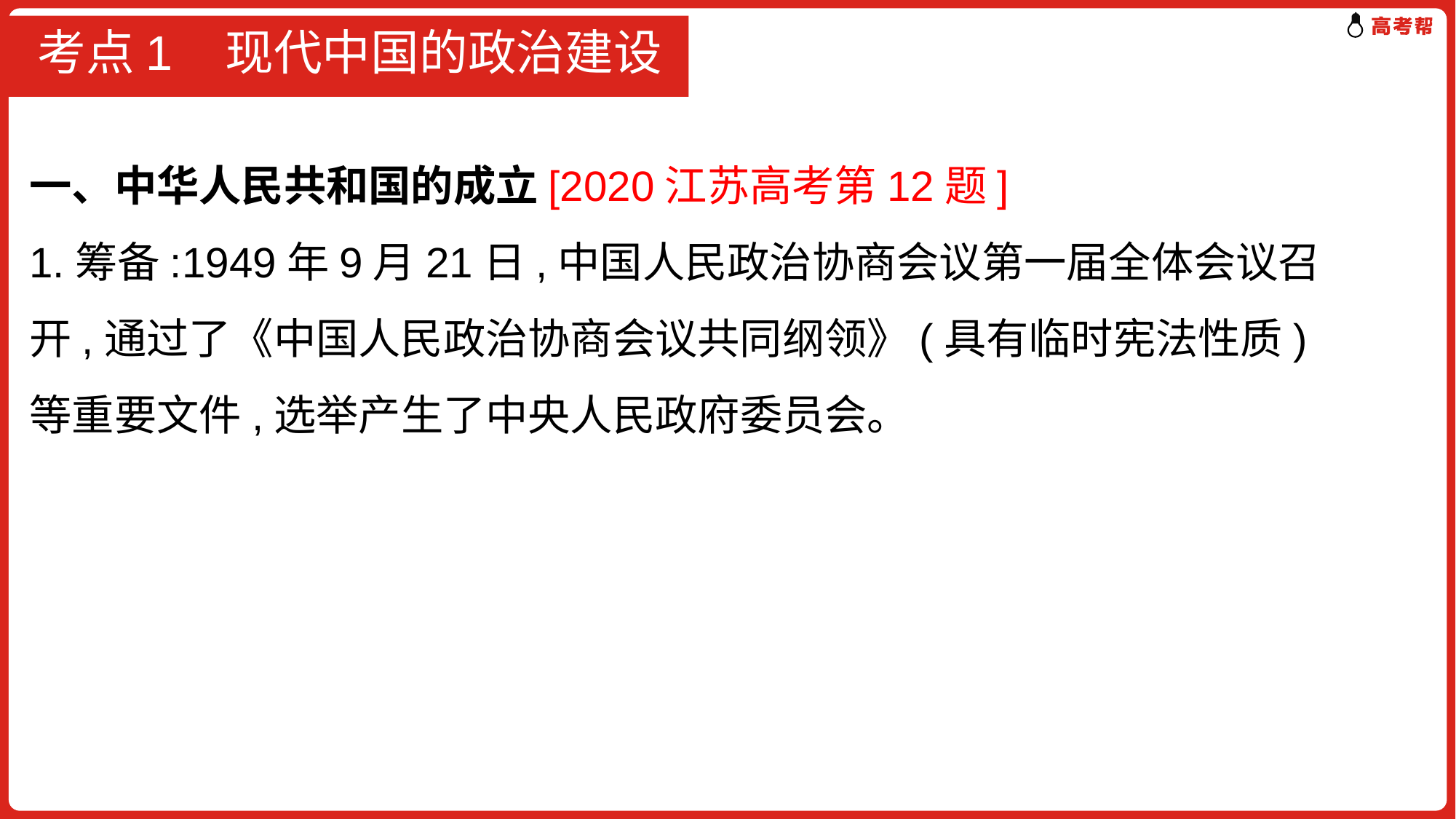

# 考点1   现代中国的政治建设
一、中华人民共和国的成立[2020江苏高考第12题]
1.筹备:1949年9月21日,中国人民政治协商会议第一届全体会议召开,通过了《中国人民政治协商会议共同纲领》(具有临时宪法性质)等重要文件,选举产生了中央人民政府委员会。